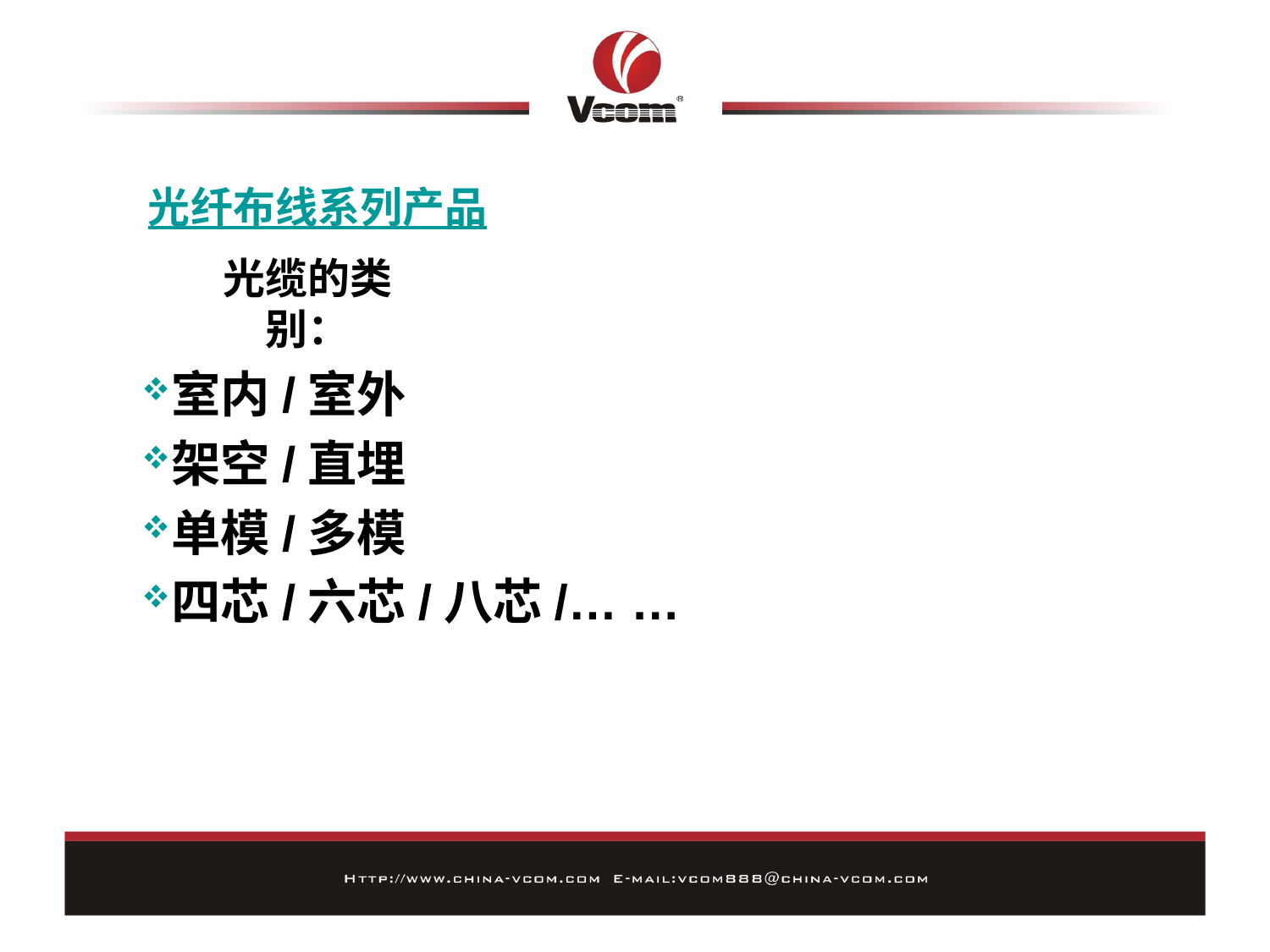

光纤布线系列产品
光缆的类别：
室内/室外
架空/直埋
单模/多模
四芯/六芯/八芯/… …